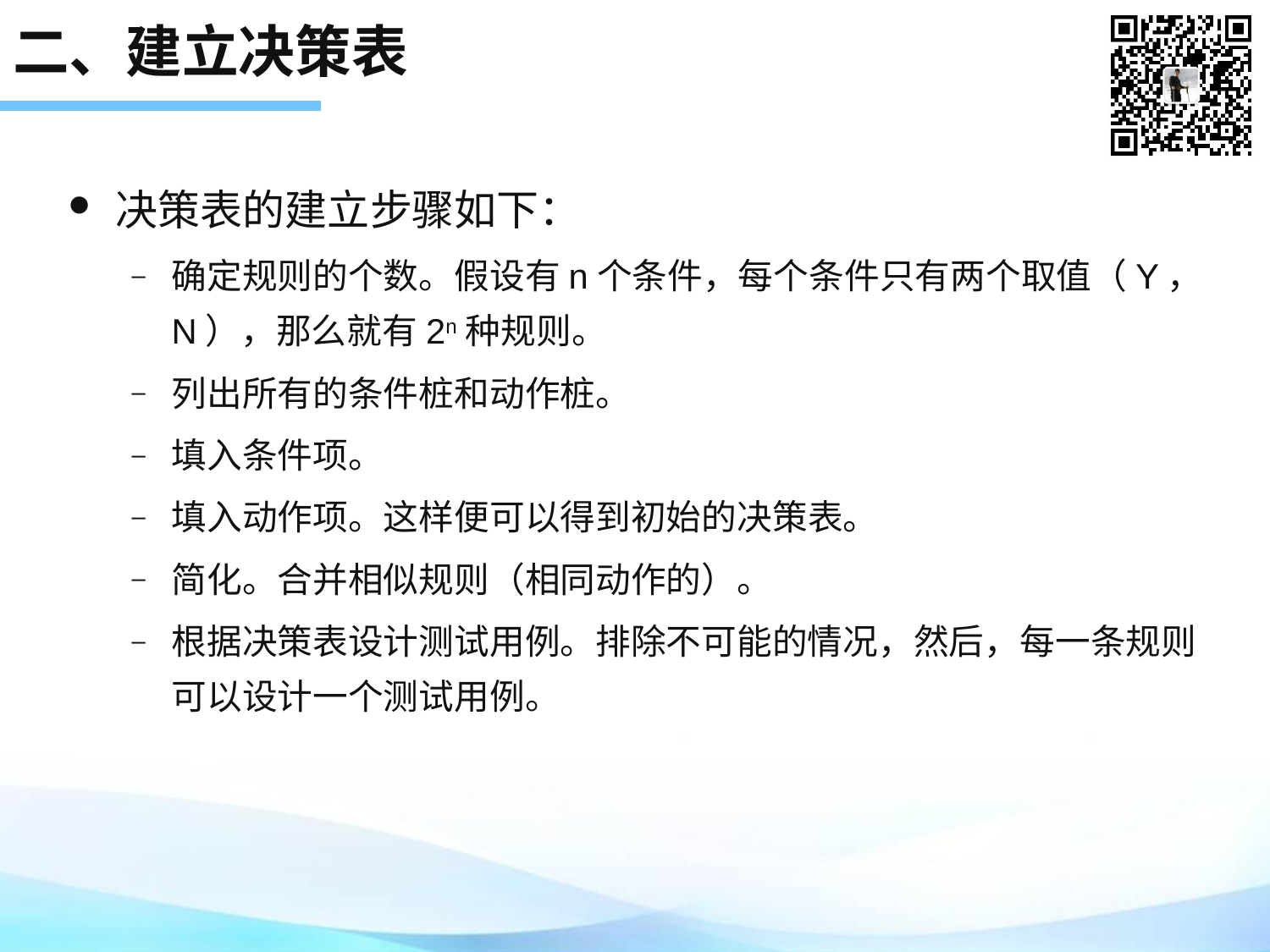

# 二、建立决策表
决策表的建立步骤如下：
确定规则的个数。假设有n个条件，每个条件只有两个取值（Y，N），那么就有2n种规则。
列出所有的条件桩和动作桩。
填入条件项。
填入动作项。这样便可以得到初始的决策表。
简化。合并相似规则（相同动作的）。
根据决策表设计测试用例。排除不可能的情况，然后，每一条规则可以设计一个测试用例。